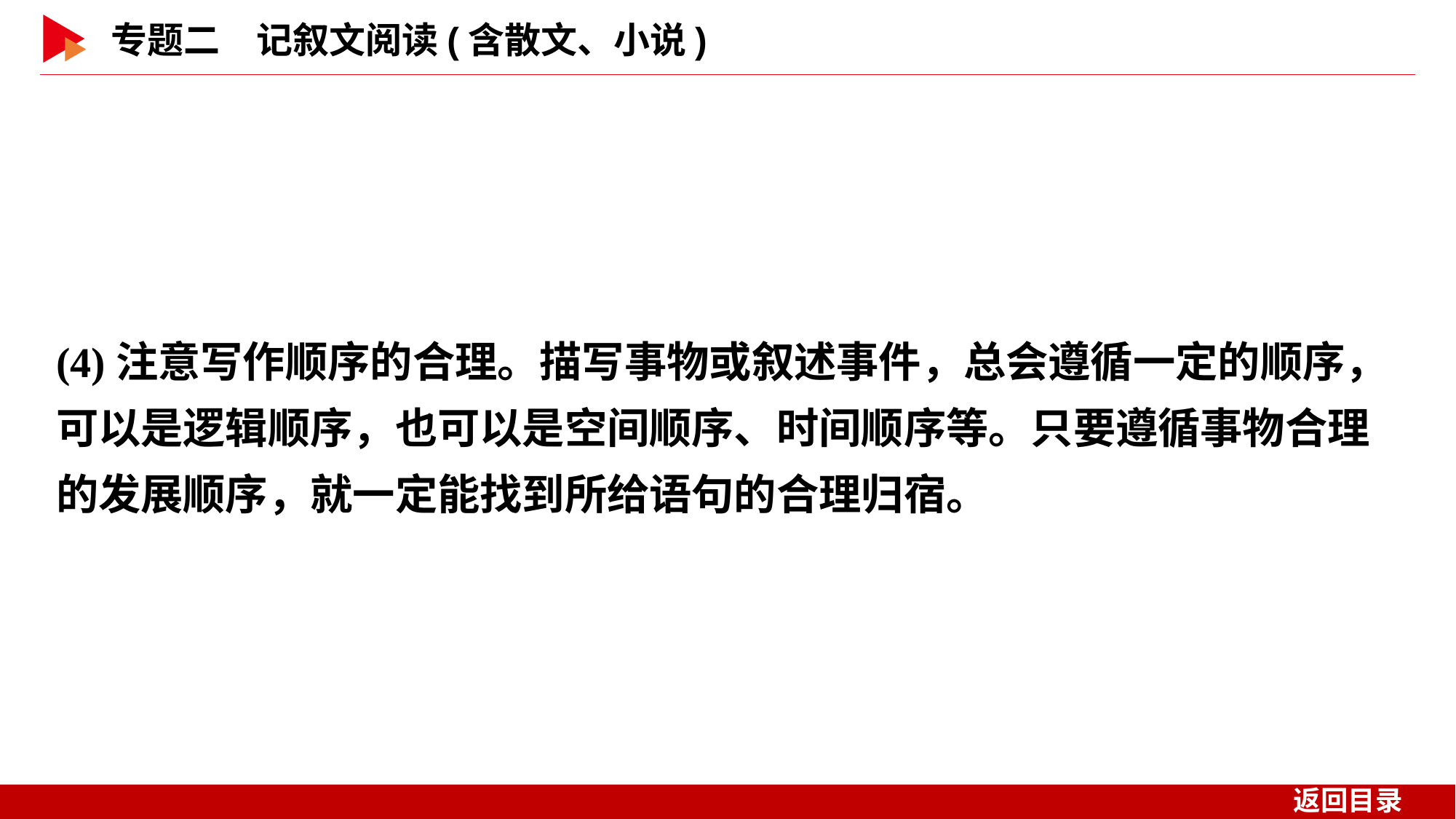

(4)注意写作顺序的合理。描写事物或叙述事件，总会遵循一定的顺序，可以是逻辑顺序，也可以是空间顺序、时间顺序等。只要遵循事物合理的发展顺序，就一定能找到所给语句的合理归宿。